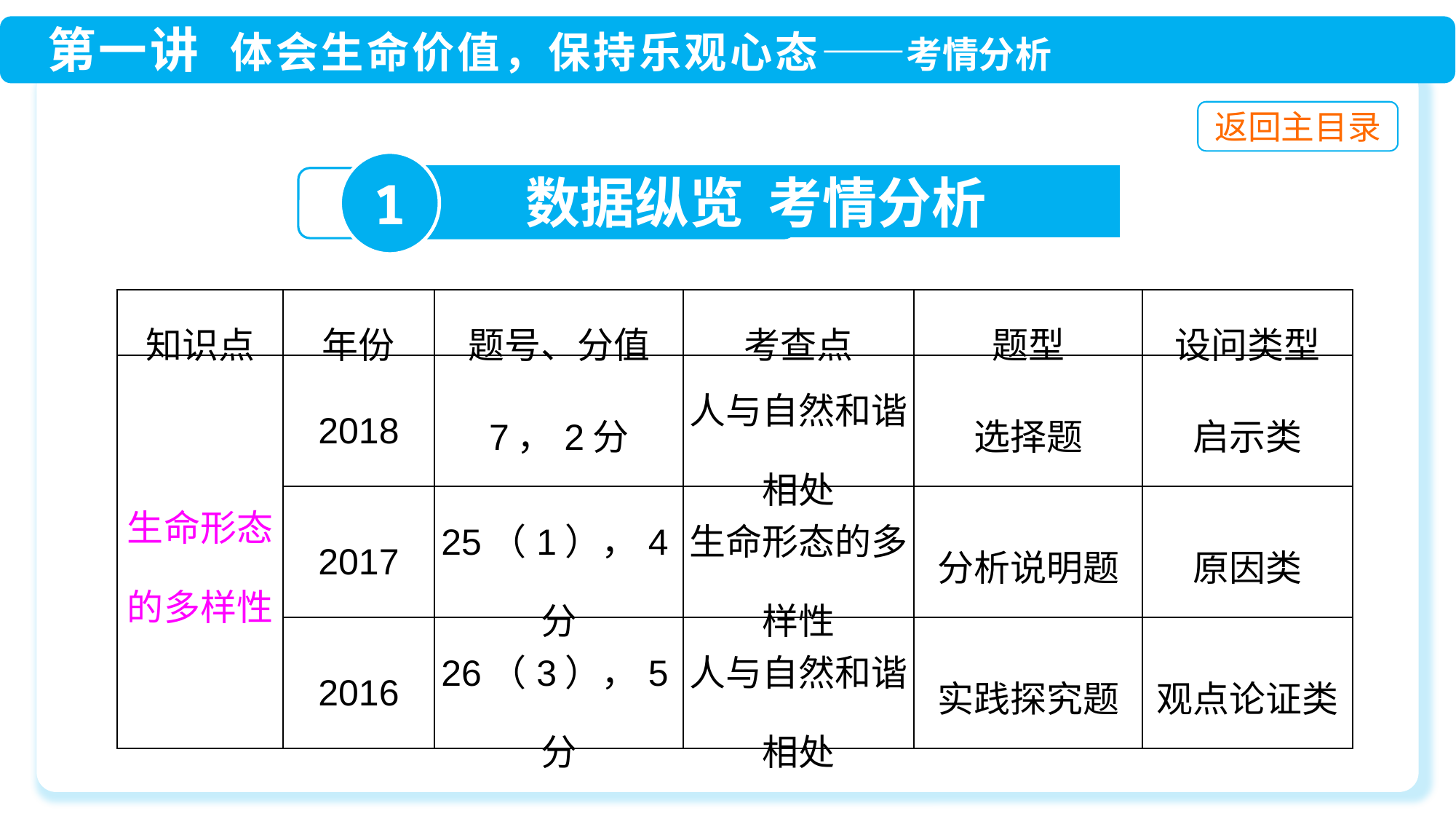

1
数据纵览  考情分析

| 知识点 | 年份 | 题号、分值 | 考查点 | 题型 | 设问类型 |
| --- | --- | --- | --- | --- | --- |
| 生命形态 的多样性 | 2018 | 7，2分 | 人与自然和谐相处 | 选择题 | 启示类 |
|  | 2017 | 25（1），4分 | 生命形态的多样性 | 分析说明题 | 原因类 |
|  | 2016 | 26（3），5分 | 人与自然和谐相处 | 实践探究题 | 观点论证类 |